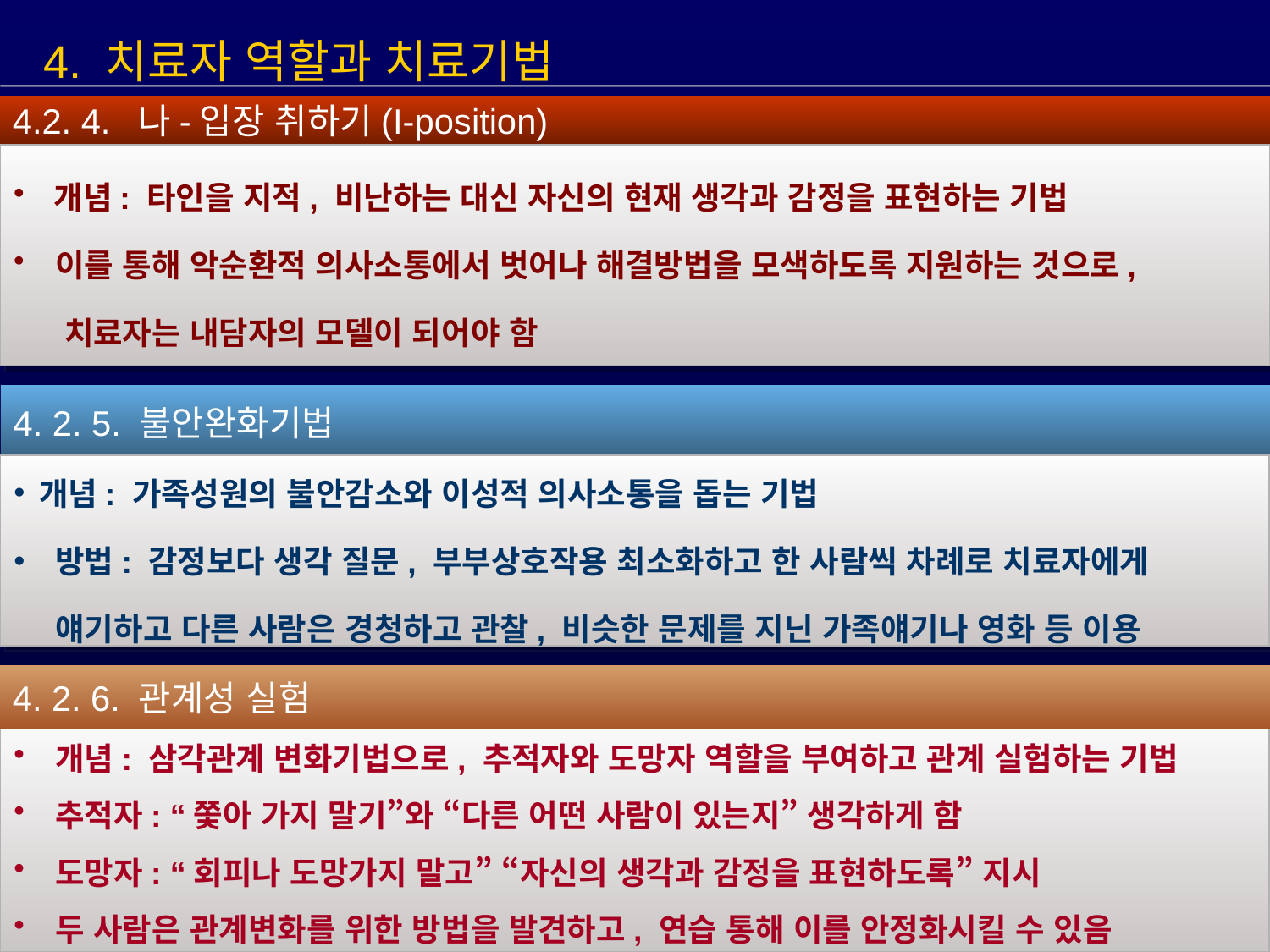

4. 치료자 역할과 치료기법

4.2. 4.  나-입장 취하기(I-position)
 개념: 타인을 지적, 비난하는 대신 자신의 현재 생각과 감정을 표현하는 기법
 이를 통해 악순환적 의사소통에서 벗어나 해결방법을 모색하도록 지원하는 것으로,
  치료자는 내담자의 모델이 되어야 함
4. 2. 5. 불안완화기법
개념: 가족성원의 불안감소와 이성적 의사소통을 돕는 기법
 방법: 감정보다 생각 질문, 부부상호작용 최소화하고 한 사람씩 차례로 치료자에게
 얘기하고 다른 사람은 경청하고 관찰, 비슷한 문제를 지닌 가족얘기나 영화 등 이용
4. 2. 6. 관계성 실험
 개념: 삼각관계 변화기법으로, 추적자와 도망자 역할을 부여하고 관계 실험하는 기법
 추적자: “쫓아 가지 말기”와 “다른 어떤 사람이 있는지” 생각하게 함
 도망자: “회피나 도망가지 말고” “자신의 생각과 감정을 표현하도록” 지시
 두 사람은 관계변화를 위한 방법을 발견하고, 연습 통해 이를 안정화시킬 수 있음